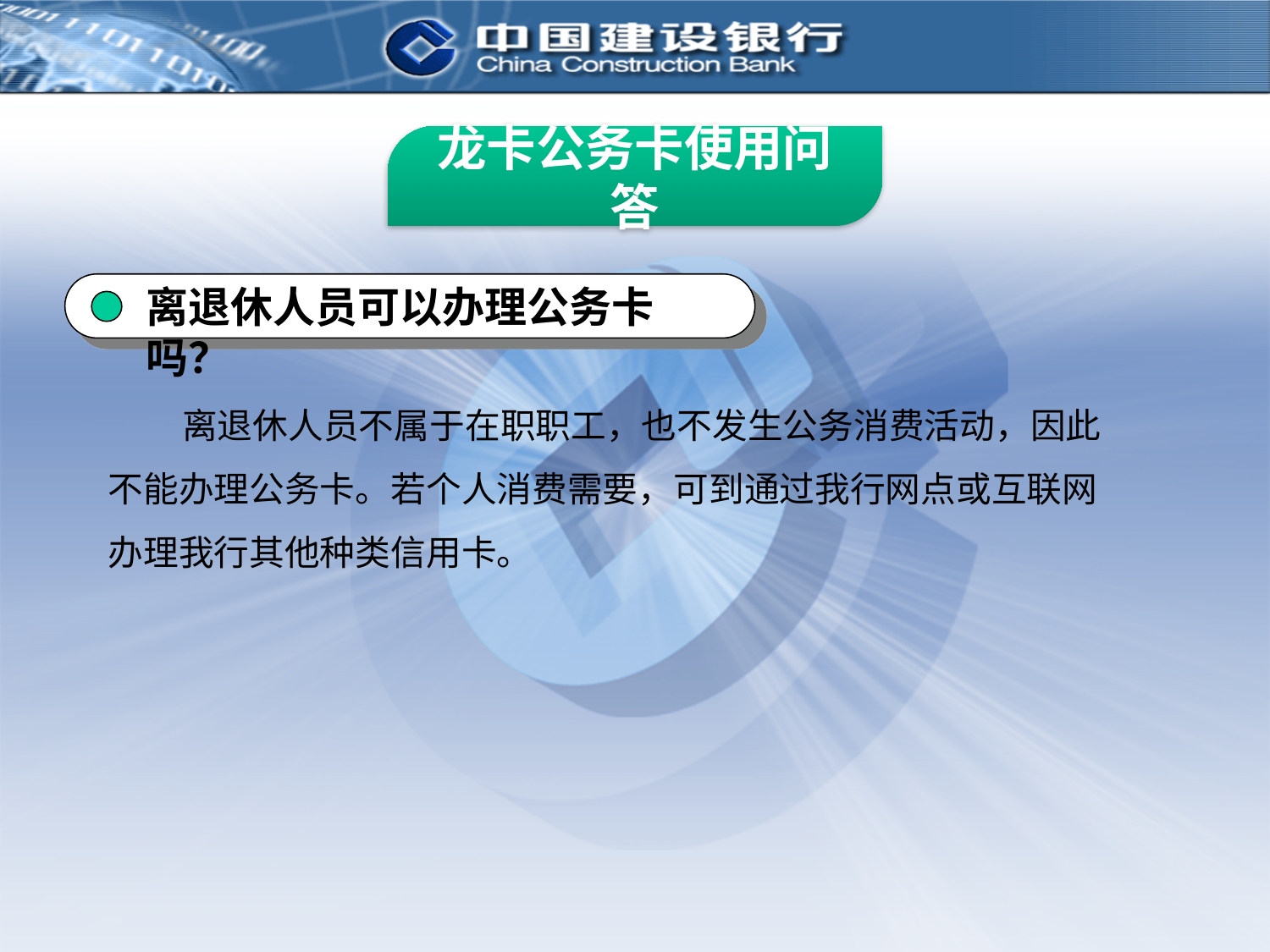

龙卡公务卡使用问答

离退休人员可以办理公务卡吗？

离退休人员不属于在职职工，也不发生公务消费活动，因此不能办理公务卡。若个人消费需要，可到通过我行网点或互联网办理我行其他种类信用卡。